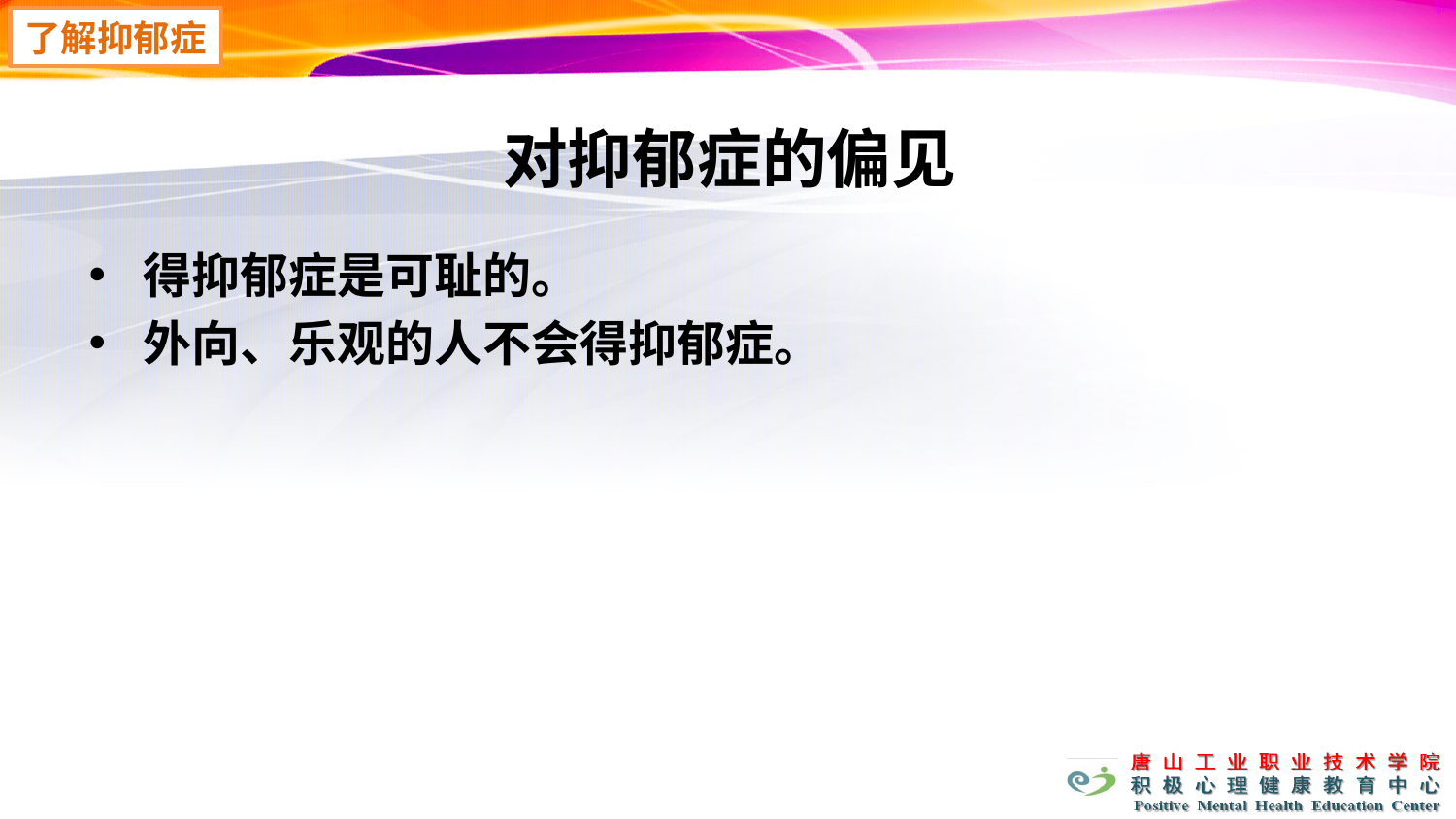

了解抑郁症
# 对抑郁症的偏见
得抑郁症是可耻的。
外向、乐观的人不会得抑郁症。